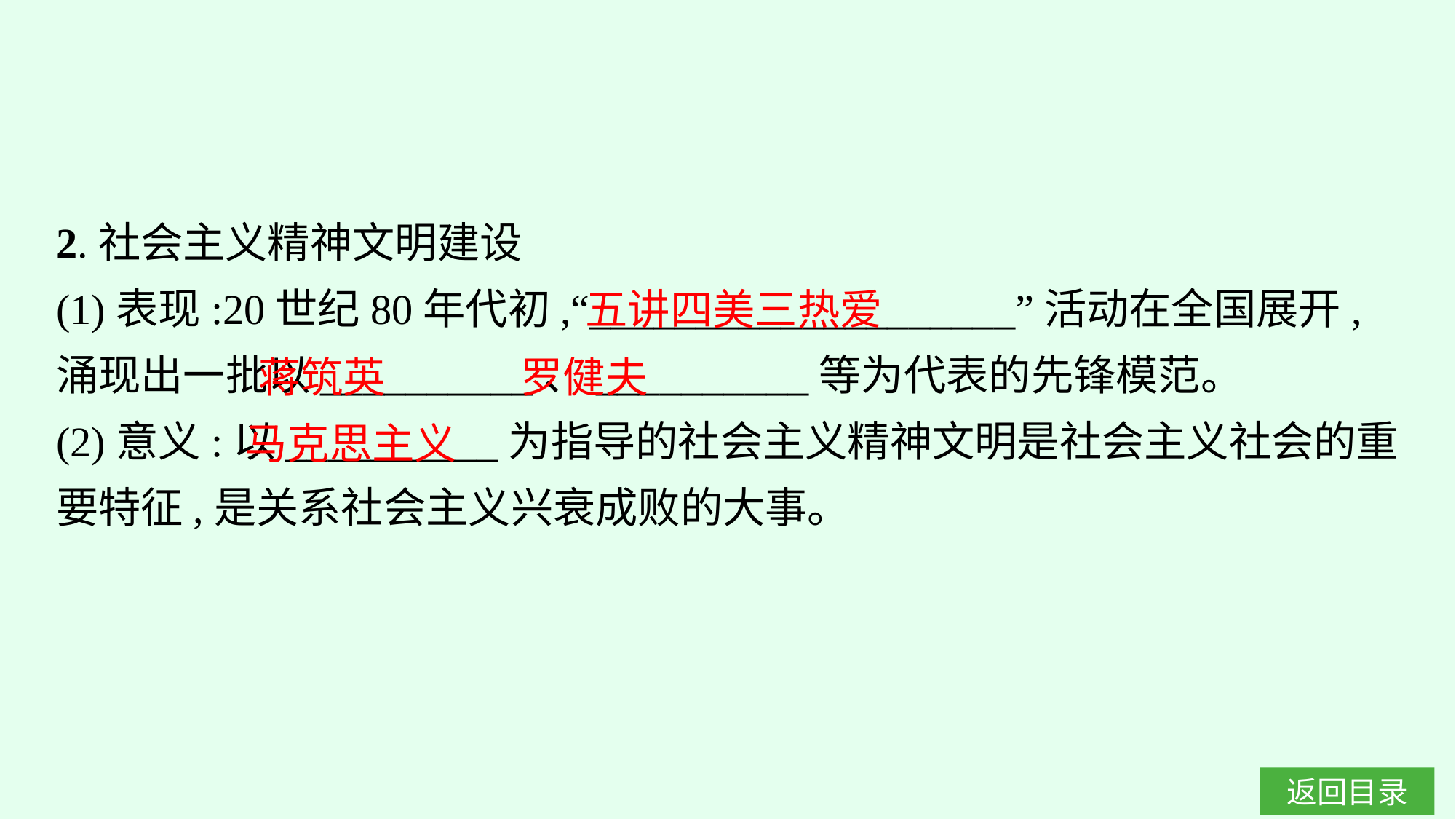

2.社会主义精神文明建设
(1)表现:20世纪80年代初,“____________________”活动在全国展开,涌现出一批以__________、__________等为代表的先锋模范。
(2)意义:以__________为指导的社会主义精神文明是社会主义社会的重要特征,是关系社会主义兴衰成败的大事。
五讲四美三热爱
蒋筑英
罗健夫
马克思主义